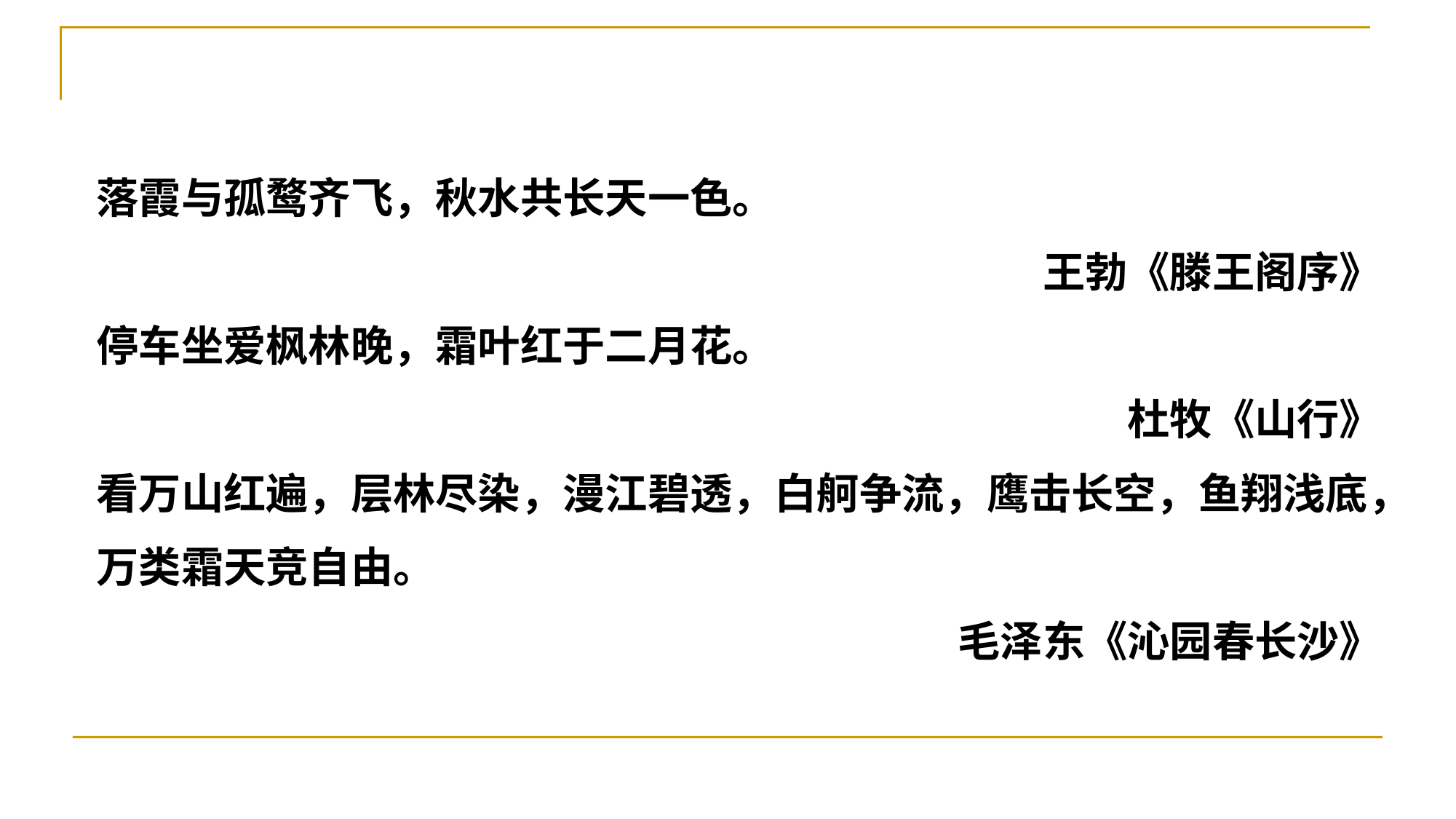

落霞与孤鹜齐飞，秋水共长天一色。
王勃《滕王阁序》
停车坐爱枫林晚，霜叶红于二月花。
杜牧《山行》
看万山红遍，层林尽染，漫江碧透，白舸争流，鹰击长空，鱼翔浅底，万类霜天竞自由。
毛泽东《沁园春长沙》